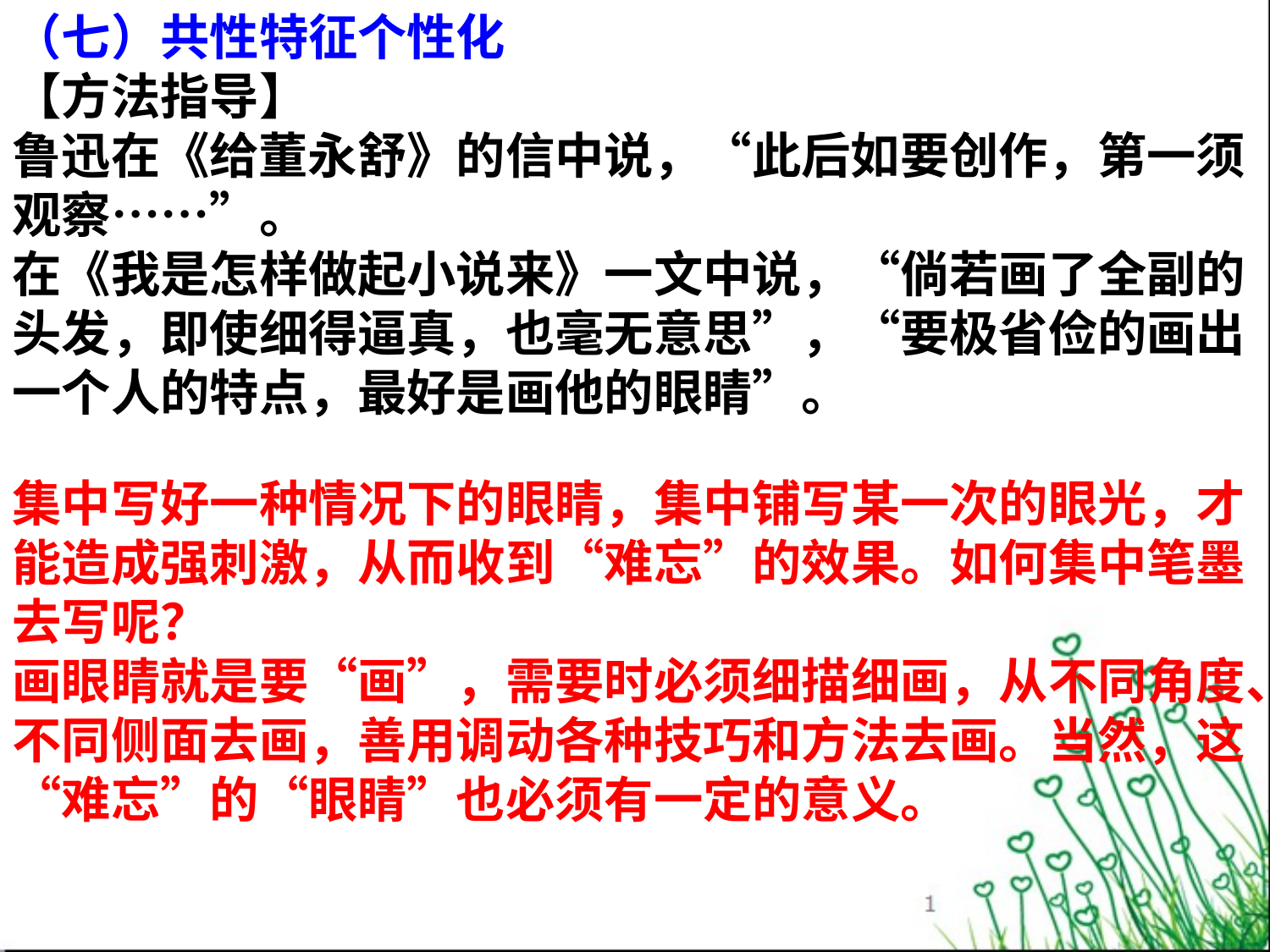

（七）共性特征个性化
【方法指导】
鲁迅在《给董永舒》的信中说，“此后如要创作，第一须观察……”。
在《我是怎样做起小说来》一文中说，“倘若画了全副的头发，即使细得逼真，也毫无意思”，“要极省俭的画出一个人的特点，最好是画他的眼睛”。

集中写好一种情况下的眼睛，集中铺写某一次的眼光，才能造成强刺激，从而收到“难忘”的效果。如何集中笔墨去写呢？
画眼睛就是要“画”，需要时必须细描细画，从不同角度、不同侧面去画，善用调动各种技巧和方法去画。当然，这“难忘”的“眼睛”也必须有一定的意义。